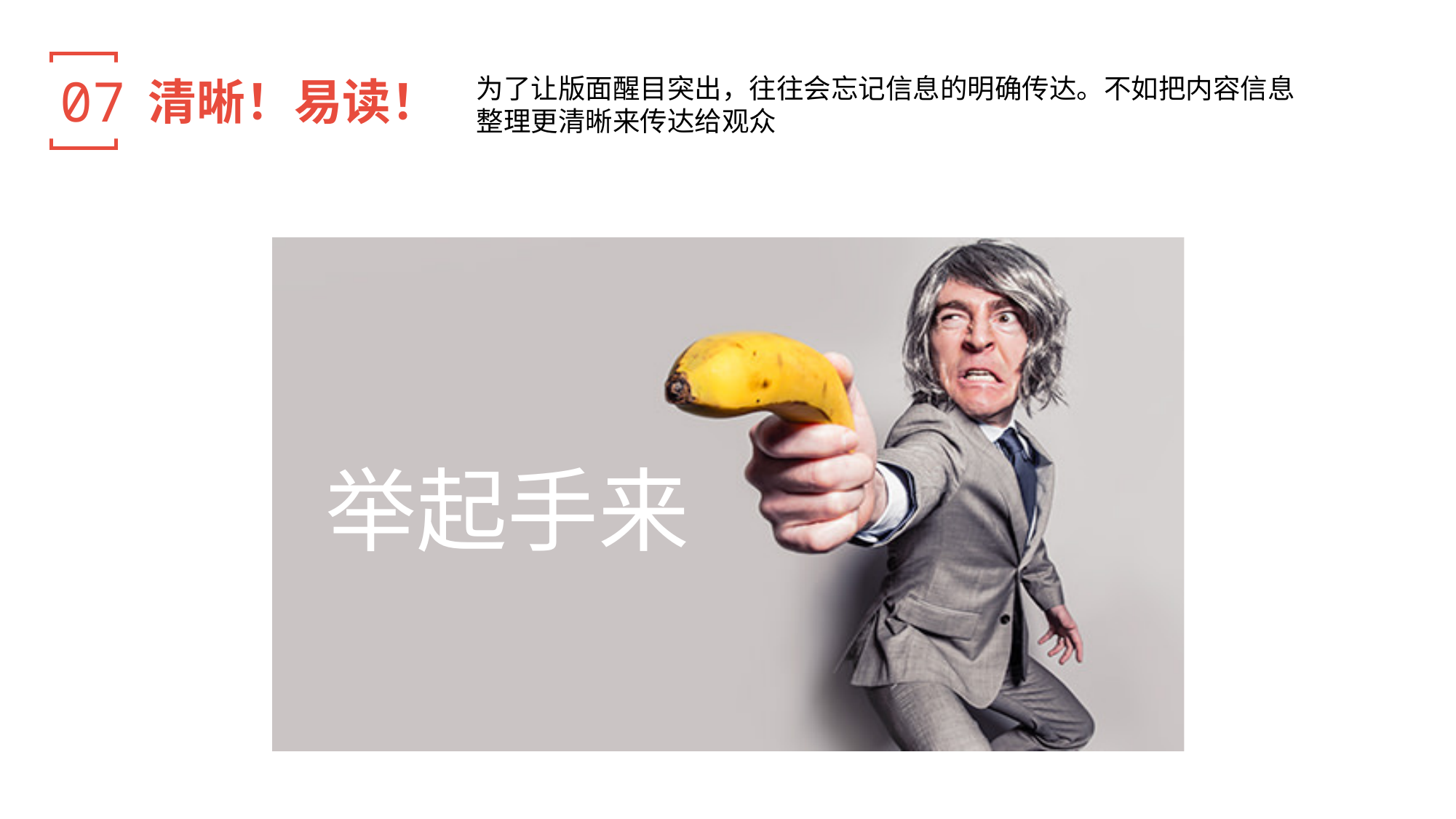

07
清晰！易读！
为了让版面醒目突出，往往会忘记信息的明确传达。不如把内容信息
整理更清晰来传达给观众

举起手来